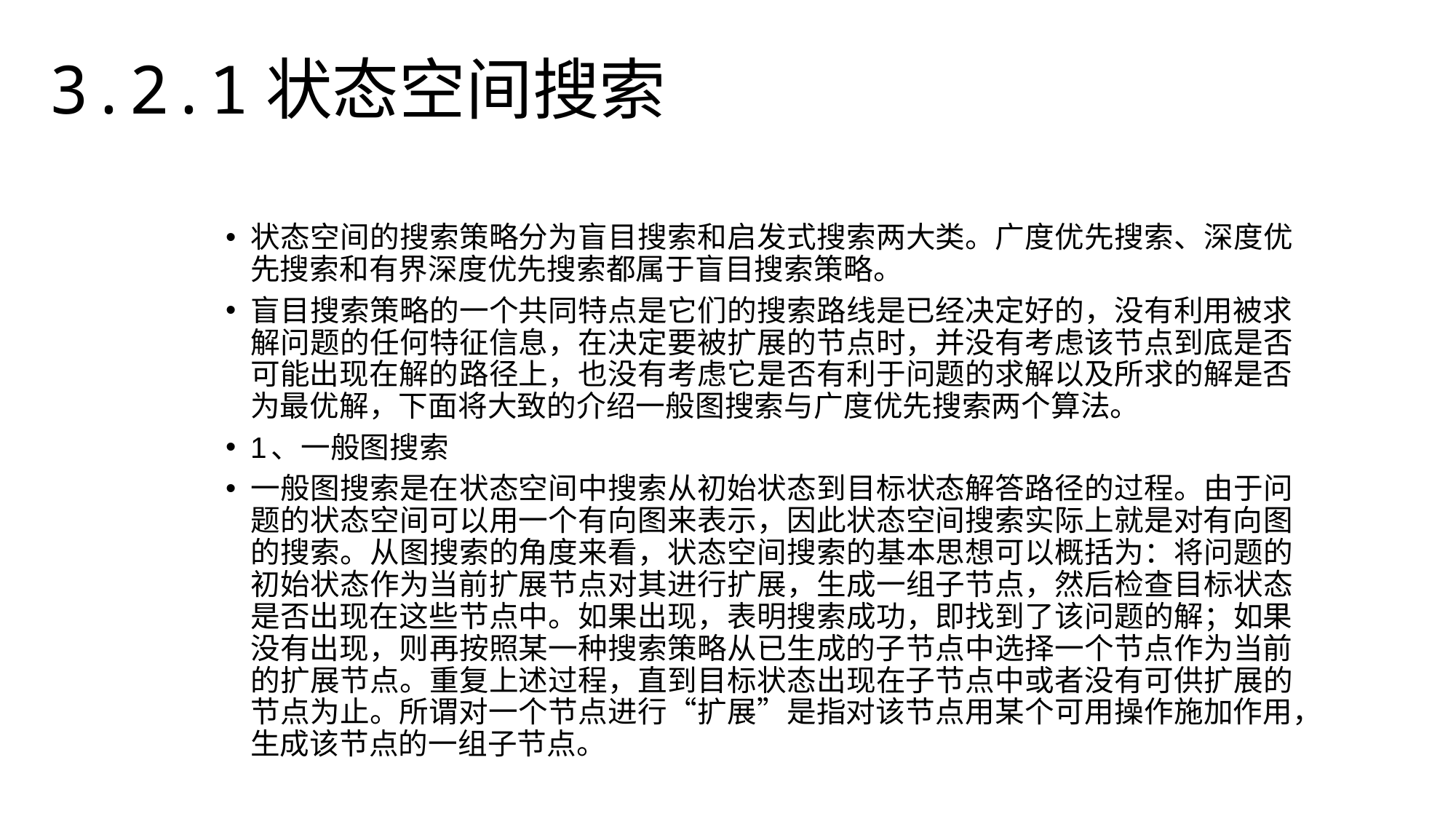

3.2.1状态空间搜索
状态空间的搜索策略分为盲目搜索和启发式搜索两大类。广度优先搜索、深度优先搜索和有界深度优先搜索都属于盲目搜索策略。
盲目搜索策略的一个共同特点是它们的搜索路线是已经决定好的，没有利用被求解问题的任何特征信息，在决定要被扩展的节点时，并没有考虑该节点到底是否可能出现在解的路径上，也没有考虑它是否有利于问题的求解以及所求的解是否为最优解，下面将大致的介绍一般图搜索与广度优先搜索两个算法。
1、一般图搜索
一般图搜索是在状态空间中搜索从初始状态到目标状态解答路径的过程。由于问题的状态空间可以用一个有向图来表示，因此状态空间搜索实际上就是对有向图的搜索。从图搜索的角度来看，状态空间搜索的基本思想可以概括为：将问题的初始状态作为当前扩展节点对其进行扩展，生成一组子节点，然后检查目标状态是否出现在这些节点中。如果出现，表明搜索成功，即找到了该问题的解；如果没有出现，则再按照某一种搜索策略从已生成的子节点中选择一个节点作为当前的扩展节点。重复上述过程，直到目标状态出现在子节点中或者没有可供扩展的节点为止。所谓对一个节点进行“扩展”是指对该节点用某个可用操作施加作用，生成该节点的一组子节点。